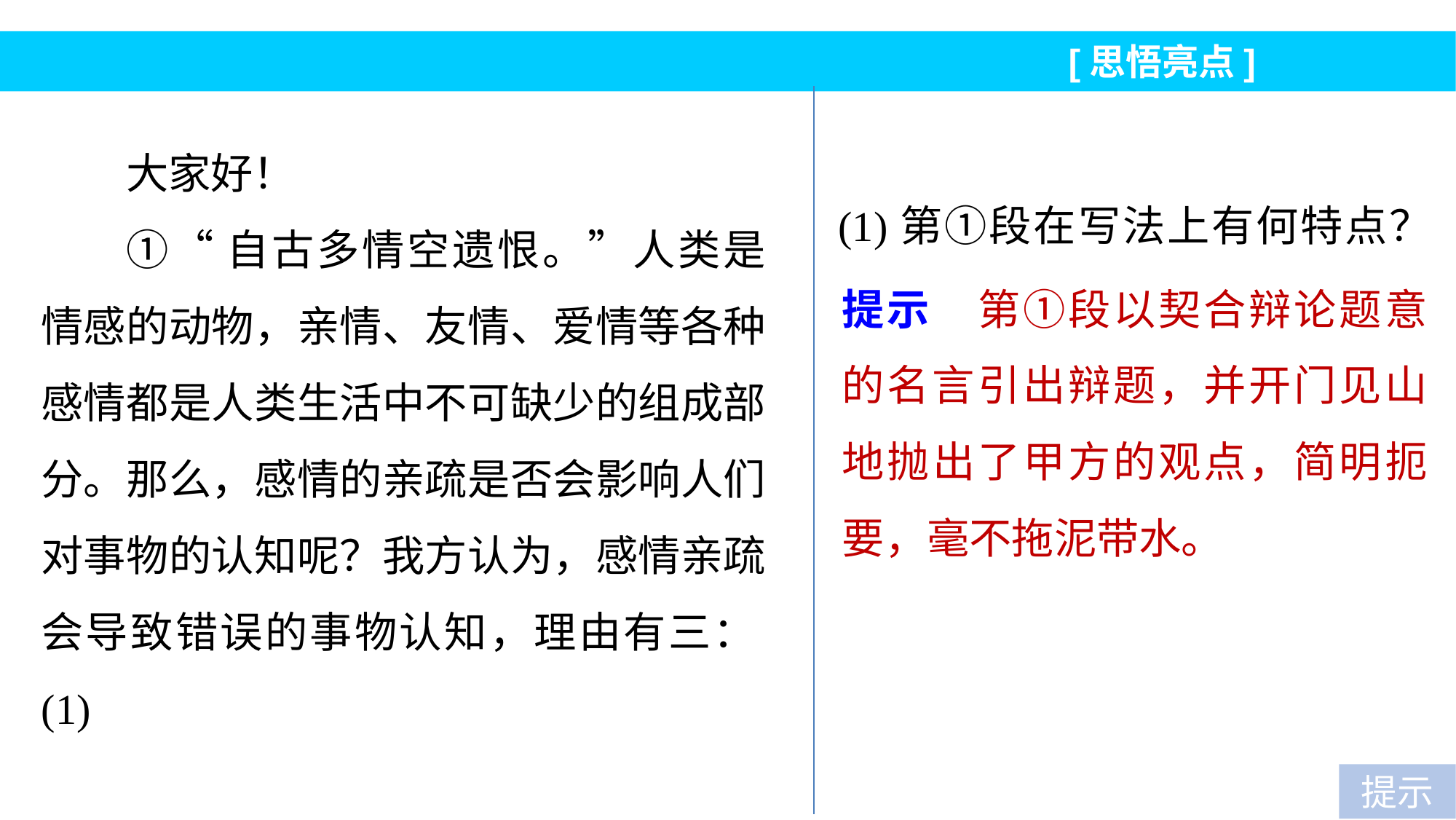

[思悟亮点]
大家好！
①“自古多情空遗恨。”人类是情感的动物，亲情、友情、爱情等各种感情都是人类生活中不可缺少的组成部分。那么，感情的亲疏是否会影响人们对事物的认知呢？我方认为，感情亲疏会导致错误的事物认知，理由有三：(1)
(1)第①段在写法上有何特点？
提示　第①段以契合辩论题意的名言引出辩题，并开门见山地抛出了甲方的观点，简明扼要，毫不拖泥带水。
提示